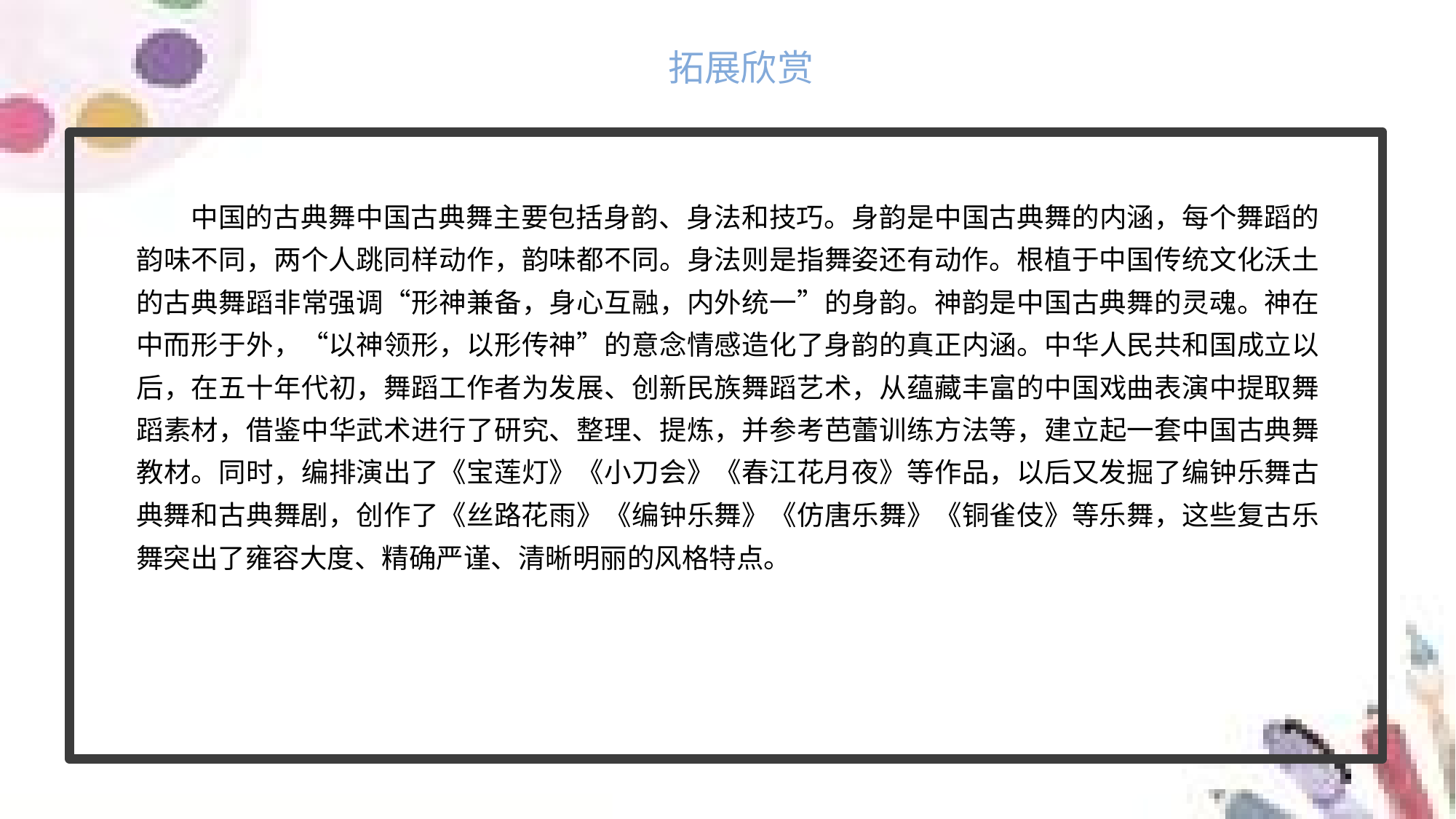

拓展欣赏

中国的古典舞中国古典舞主要包括身韵、身法和技巧。身韵是中国古典舞的内涵，每个舞蹈的韵味不同，两个人跳同样动作，韵味都不同。身法则是指舞姿还有动作。根植于中国传统文化沃土的古典舞蹈非常强调“形神兼备，身心互融，内外统一”的身韵。神韵是中国古典舞的灵魂。神在中而形于外，“以神领形，以形传神”的意念情感造化了身韵的真正内涵。中华人民共和国成立以后，在五十年代初，舞蹈工作者为发展、创新民族舞蹈艺术，从蕴藏丰富的中国戏曲表演中提取舞蹈素材，借鉴中华武术进行了研究、整理、提炼，并参考芭蕾训练方法等，建立起一套中国古典舞教材。同时，编排演出了《宝莲灯》《小刀会》《春江花月夜》等作品，以后又发掘了编钟乐舞古典舞和古典舞剧，创作了《丝路花雨》《编钟乐舞》《仿唐乐舞》《铜雀伎》等乐舞，这些复古乐舞突出了雍容大度、精确严谨、清晰明丽的风格特点。
13